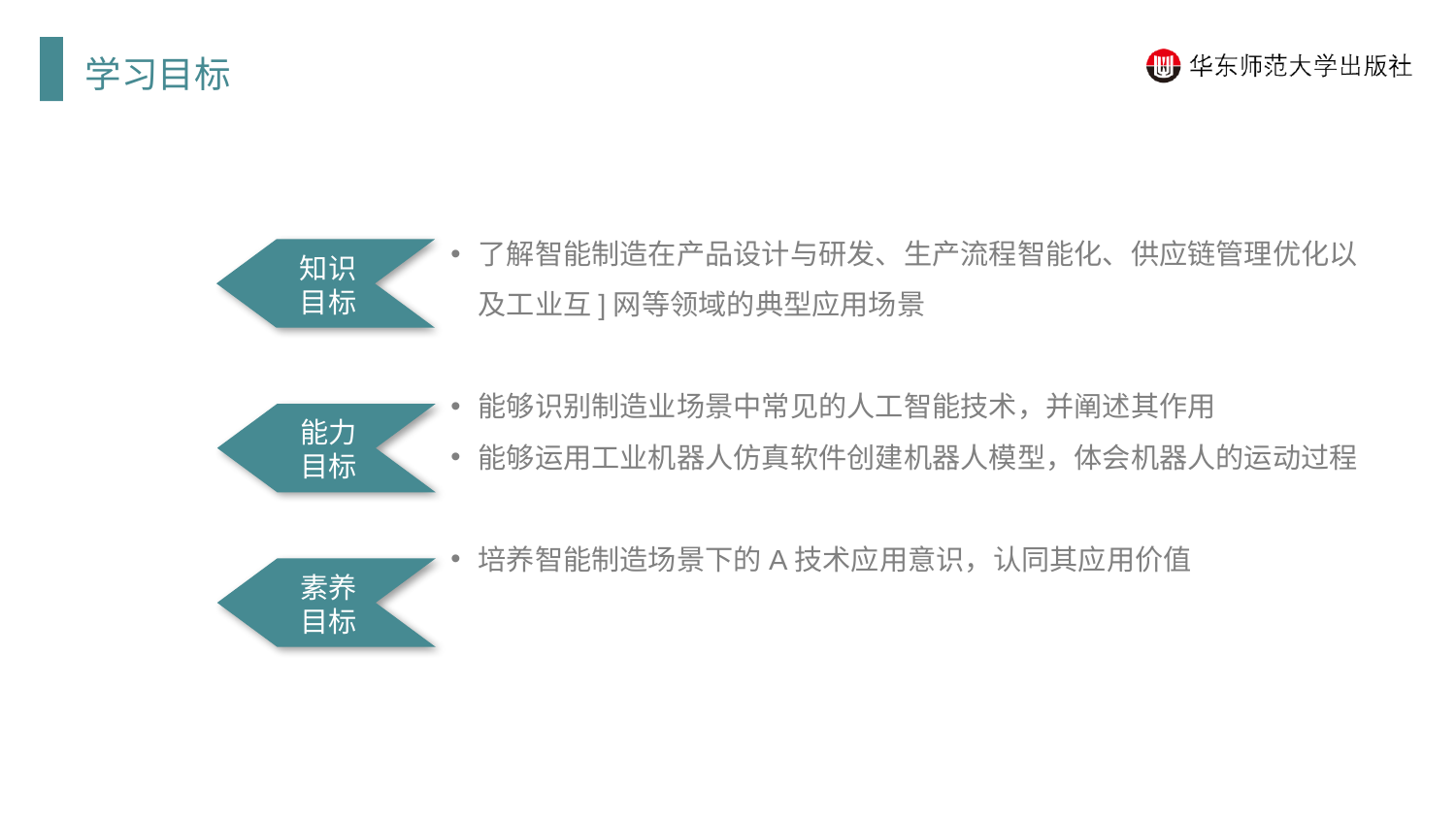

学习目标

了解智能制造在产品设计与研发、生产流程智能化、供应链管理优化以及工业互]网等领域的典型应用场景

能够识别制造业场景中常见的人工智能技术，并阐述其作用
能够运用工业机器人仿真软件创建机器人模型，体会机器人的运动过程

培养智能制造场景下的A技术应用意识，认同其应用价值

知识目标

能力目标

素养目标